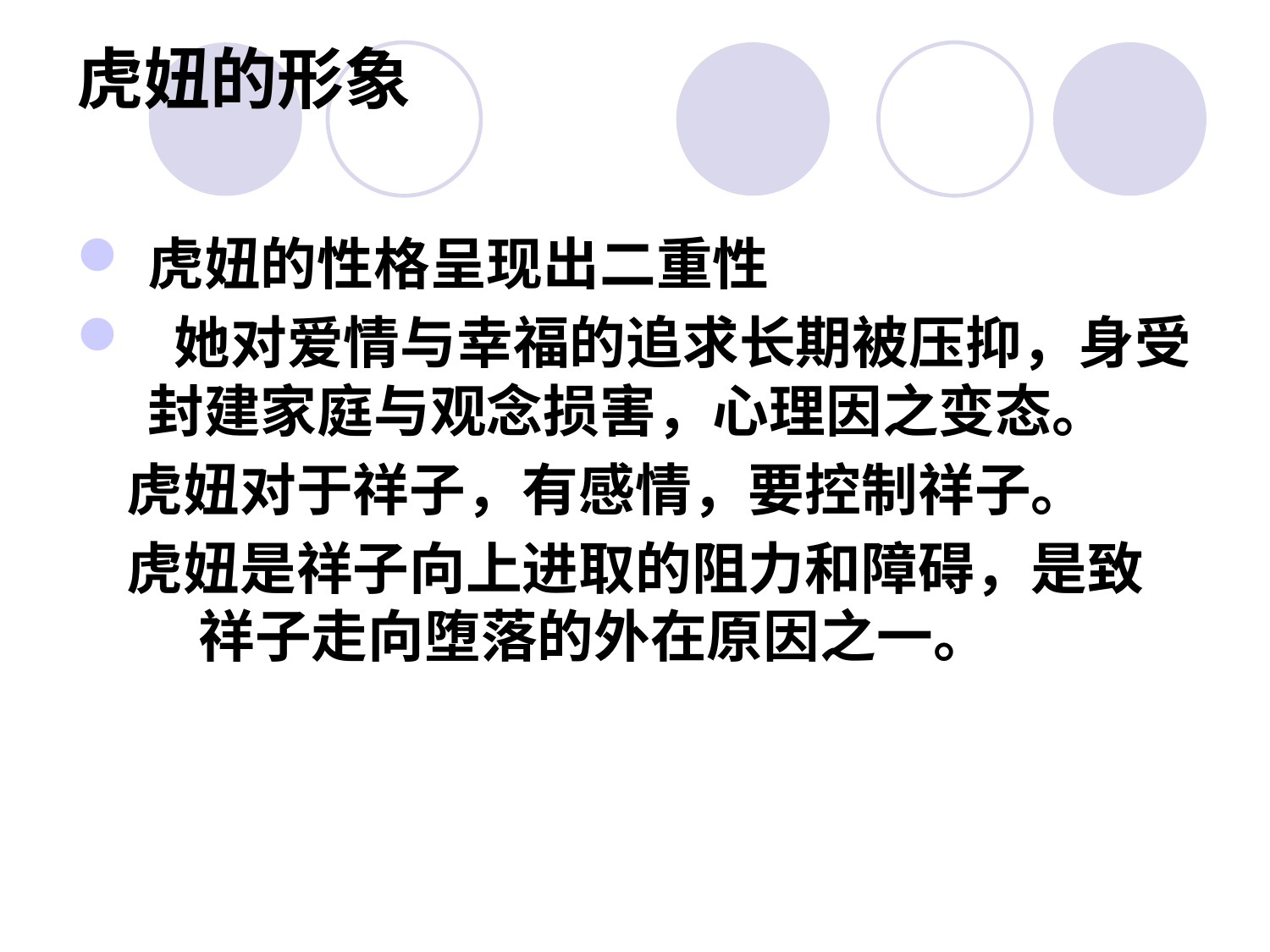

# 虎妞的形象
虎妞的性格呈现出二重性
 她对爱情与幸福的追求长期被压抑，身受封建家庭与观念损害，心理因之变态。
虎妞对于祥子，有感情，要控制祥子。
虎妞是祥子向上进取的阻力和障碍，是致祥子走向堕落的外在原因之一。